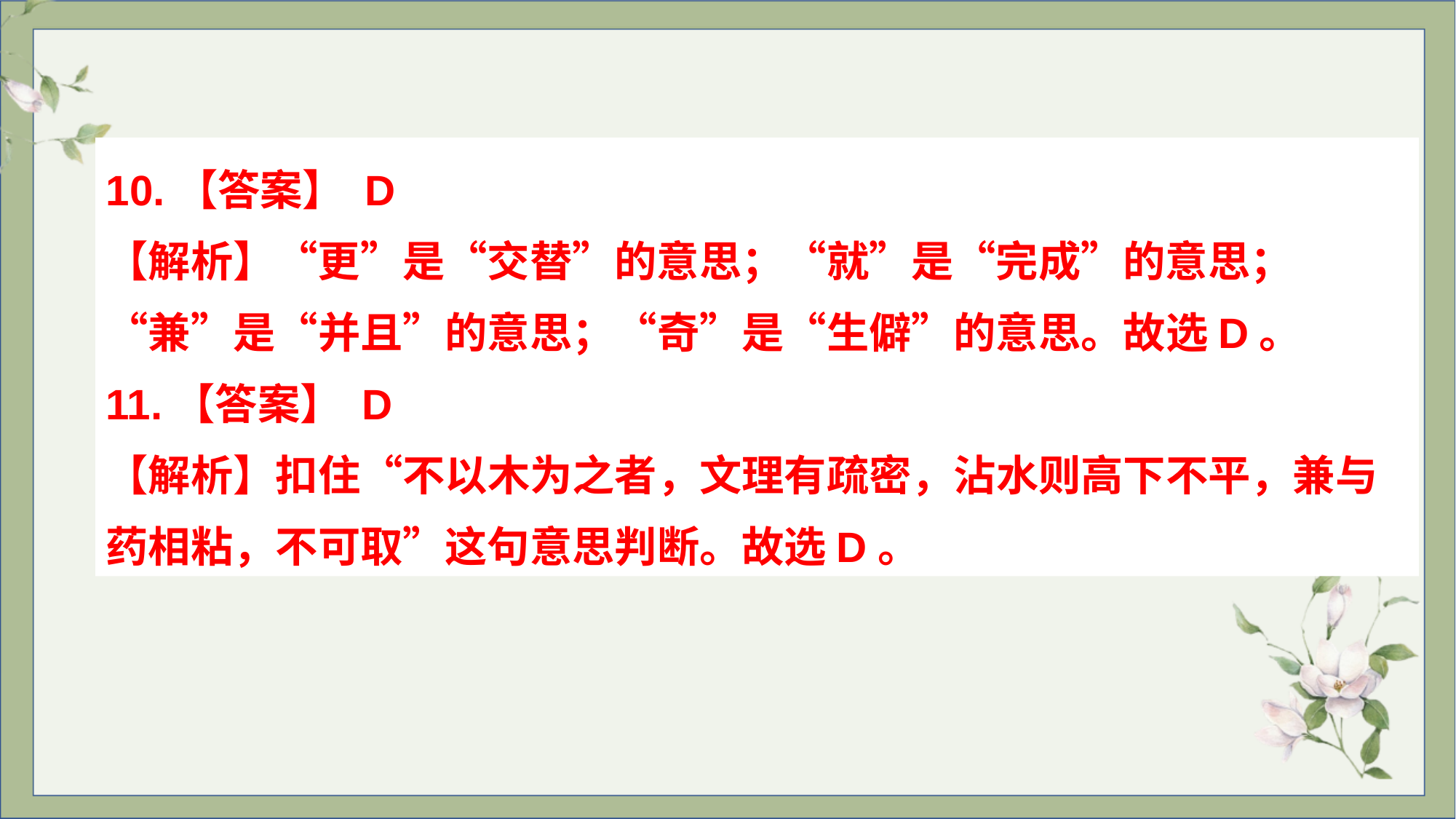

10.【答案】 D
【解析】“更”是“交替”的意思；“就”是“完成”的意思；“兼”是“并且”的意思；“奇”是“生僻”的意思。故选D。
11.【答案】 D
【解析】扣住“不以木为之者，文理有疏密，沾水则高下不平，兼与药相粘，不可取”这句意思判断。故选D。